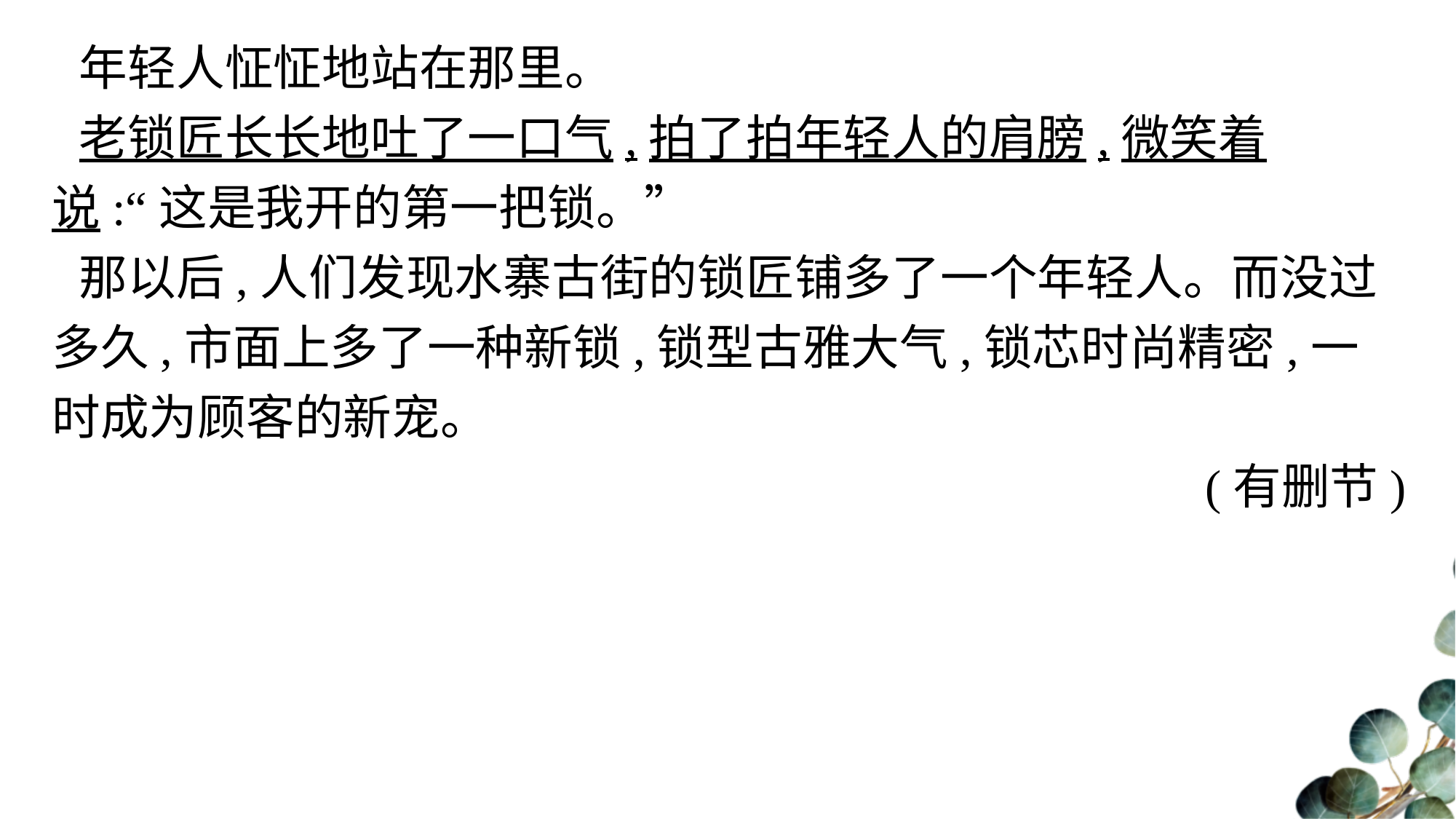

年轻人怔怔地站在那里。
老锁匠长长地吐了一口气,拍了拍年轻人的肩膀,微笑着说:“这是我开的第一把锁。”
那以后,人们发现水寨古街的锁匠铺多了一个年轻人。而没过多久,市面上多了一种新锁,锁型古雅大气,锁芯时尚精密,一时成为顾客的新宠。
(有删节)